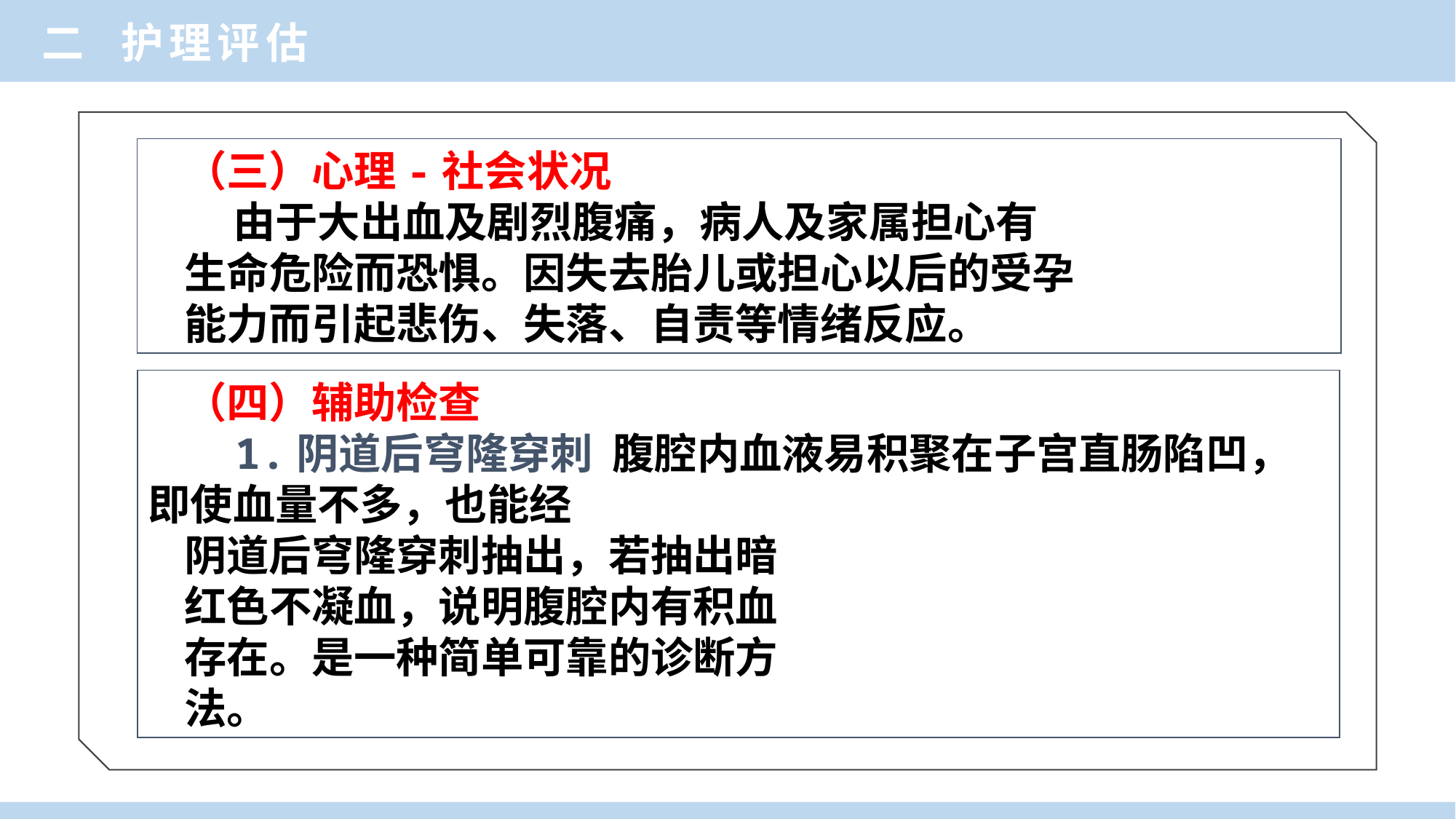

二  护理评估

（三）心理-社会状况
    由于大出血及剧烈腹痛，病人及家属担心有
生命危险而恐惧。因失去胎儿或担心以后的受孕
能力而引起悲伤、失落、自责等情绪反应。
（四）辅助检查
  1.阴道后穹隆穿刺  腹腔内血液易积聚在子宫直肠陷凹，即使血量不多，也能经
阴道后穹隆穿刺抽出，若抽出暗
红色不凝血，说明腹腔内有积血
存在。是一种简单可靠的诊断方
法。